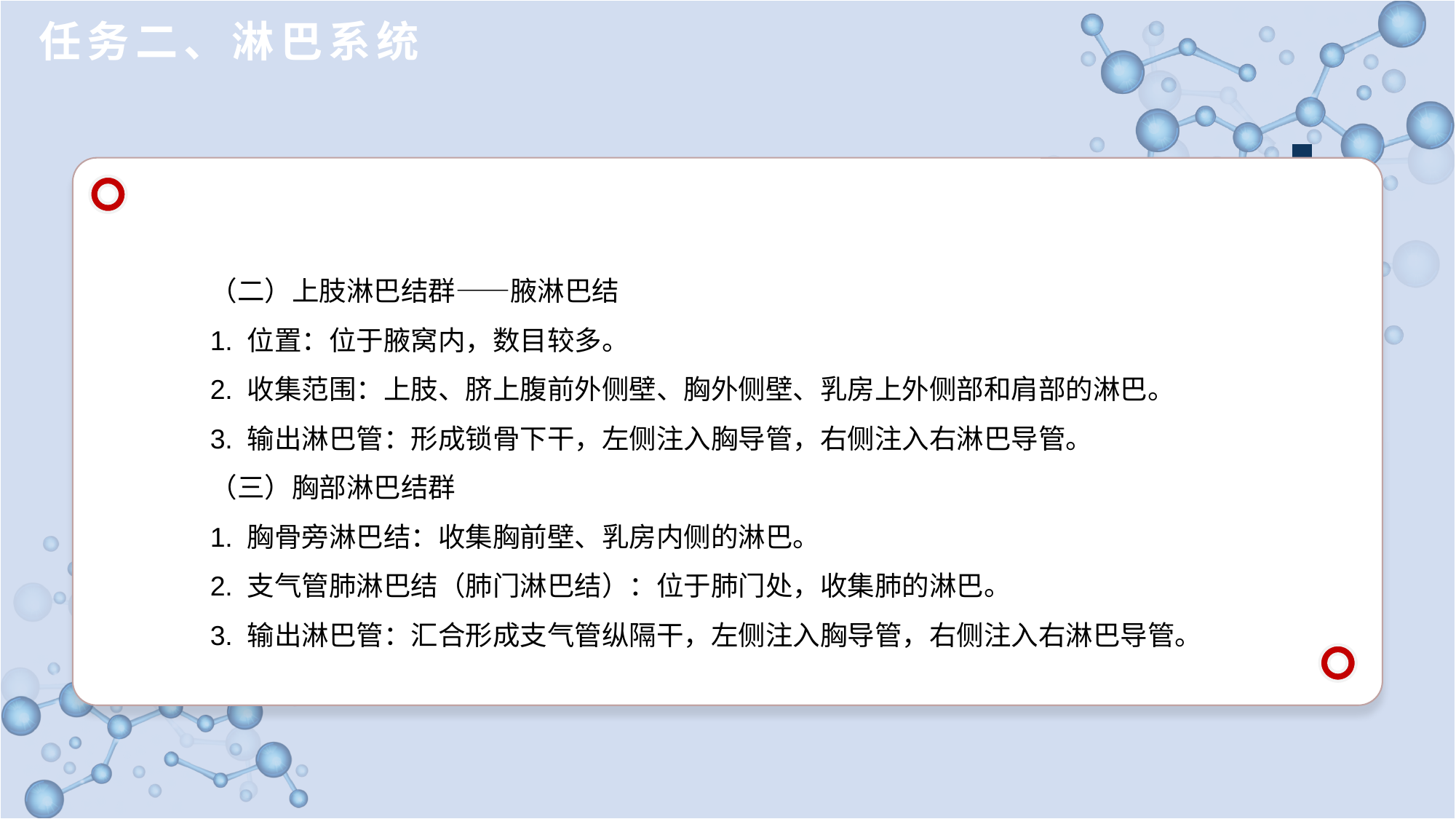

任务二、淋巴系统

（二）上肢淋巴结群——腋淋巴结
1. 位置：位于腋窝内，数目较多。
2. 收集范围：上肢、脐上腹前外侧壁、胸外侧壁、乳房上外侧部和肩部的淋巴。
3. 输出淋巴管：形成锁骨下干，左侧注入胸导管，右侧注入右淋巴导管。
（三）胸部淋巴结群
1. 胸骨旁淋巴结：收集胸前壁、乳房内侧的淋巴。
2. 支气管肺淋巴结（肺门淋巴结）：位于肺门处，收集肺的淋巴。
3. 输出淋巴管：汇合形成支气管纵隔干，左侧注入胸导管，右侧注入右淋巴导管。